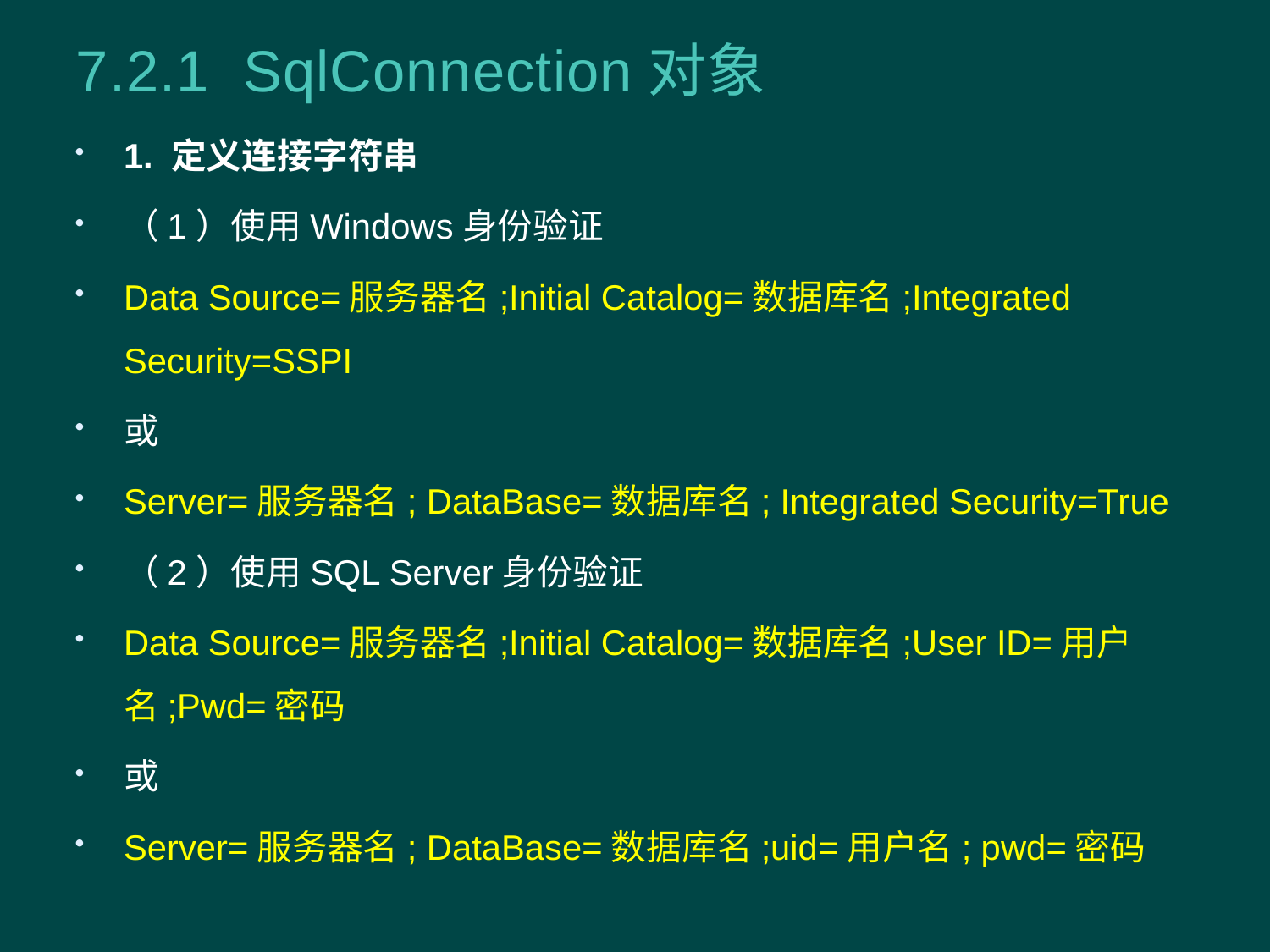

7.2.1  SqlConnection对象

1. 定义连接字符串
（1）使用Windows身份验证
Data Source=服务器名;Initial Catalog=数据库名;Integrated Security=SSPI
或
Server=服务器名; DataBase=数据库名; Integrated Security=True
（2）使用SQL Server身份验证
Data Source=服务器名;Initial Catalog=数据库名;User ID=用户名;Pwd=密码
或
Server=服务器名; DataBase=数据库名;uid=用户名; pwd=密码